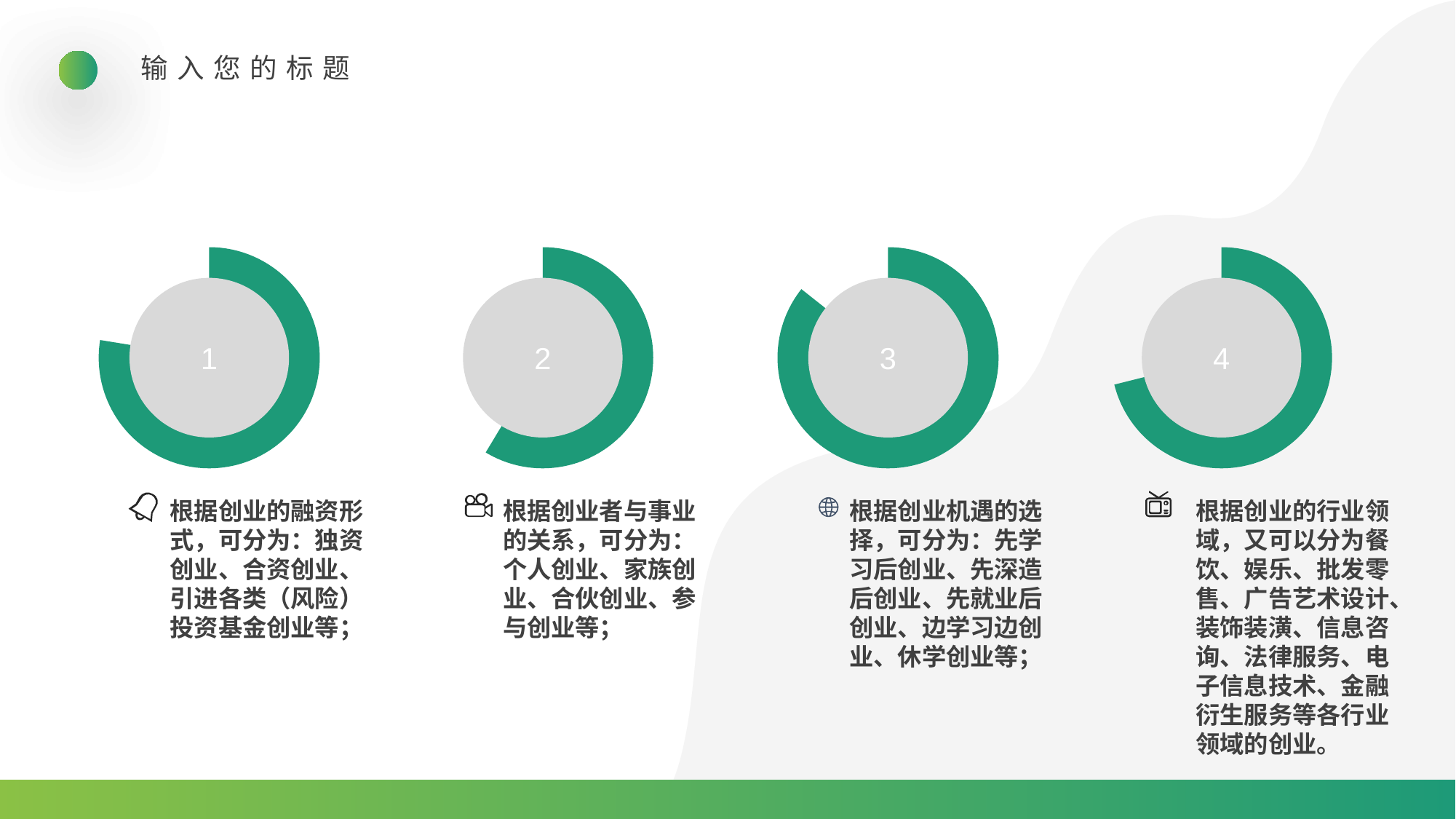

输入您的标题

1

2

3

4

根据创业的融资形式，可分为：独资创业、合资创业、引进各类（风险）投资基金创业等；
根据创业者与事业的关系，可分为：个人创业、家族创业、合伙创业、参与创业等；
根据创业机遇的选择，可分为：先学习后创业、先深造后创业、先就业后创业、边学习边创业、休学创业等；
根据创业的行业领域，又可以分为餐饮、娱乐、批发零售、广告艺术设计、装饰装潢、信息咨询、法律服务、电子信息技术、金融衍生服务等各行业领域的创业。